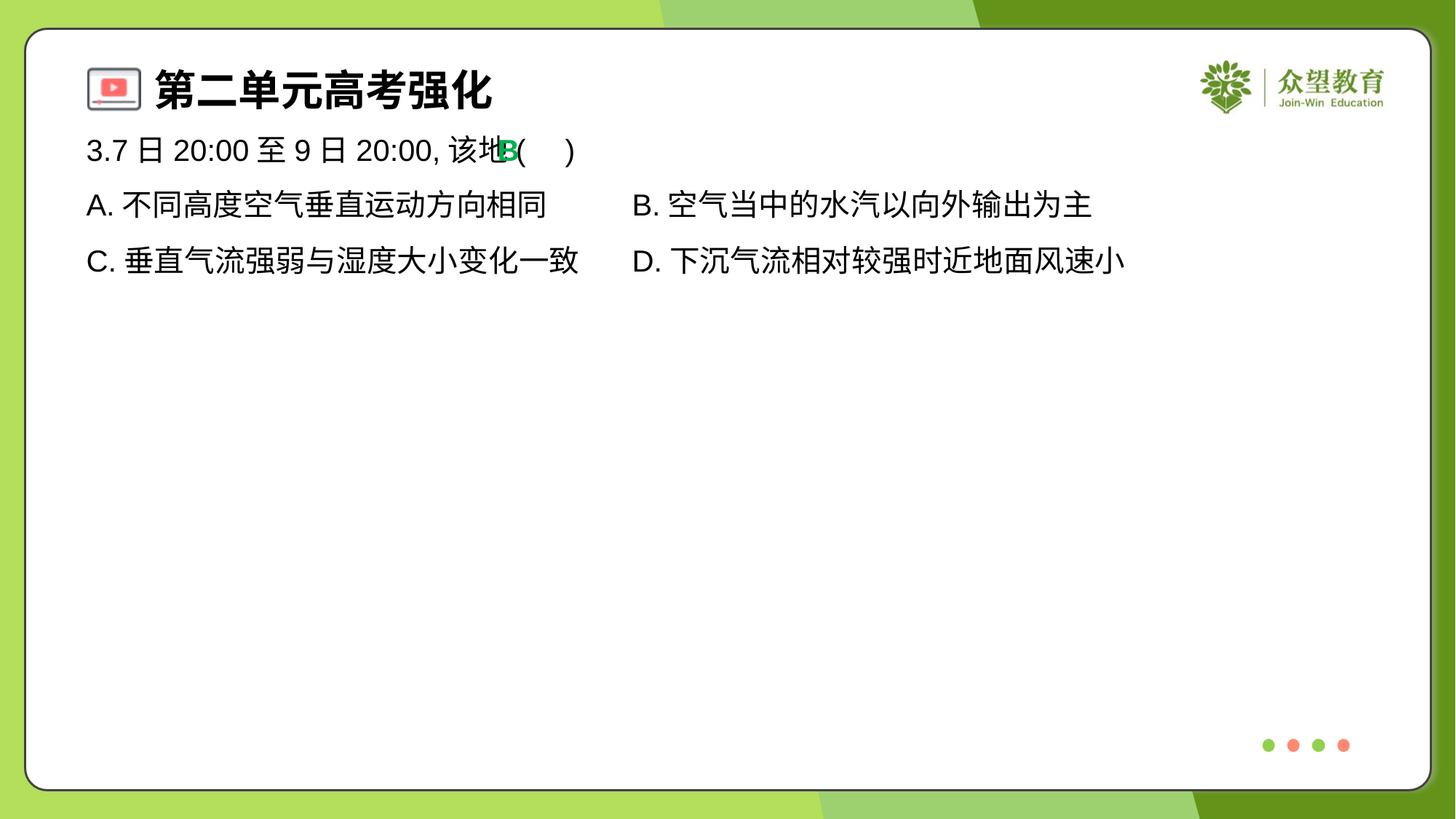

3.7日20:00至9日20:00,该地(     )
B
A.不同高度空气垂直运动方向相同	B.空气当中的水汽以向外输出为主
C.垂直气流强弱与湿度大小变化一致	D.下沉气流相对较强时近地面风速小